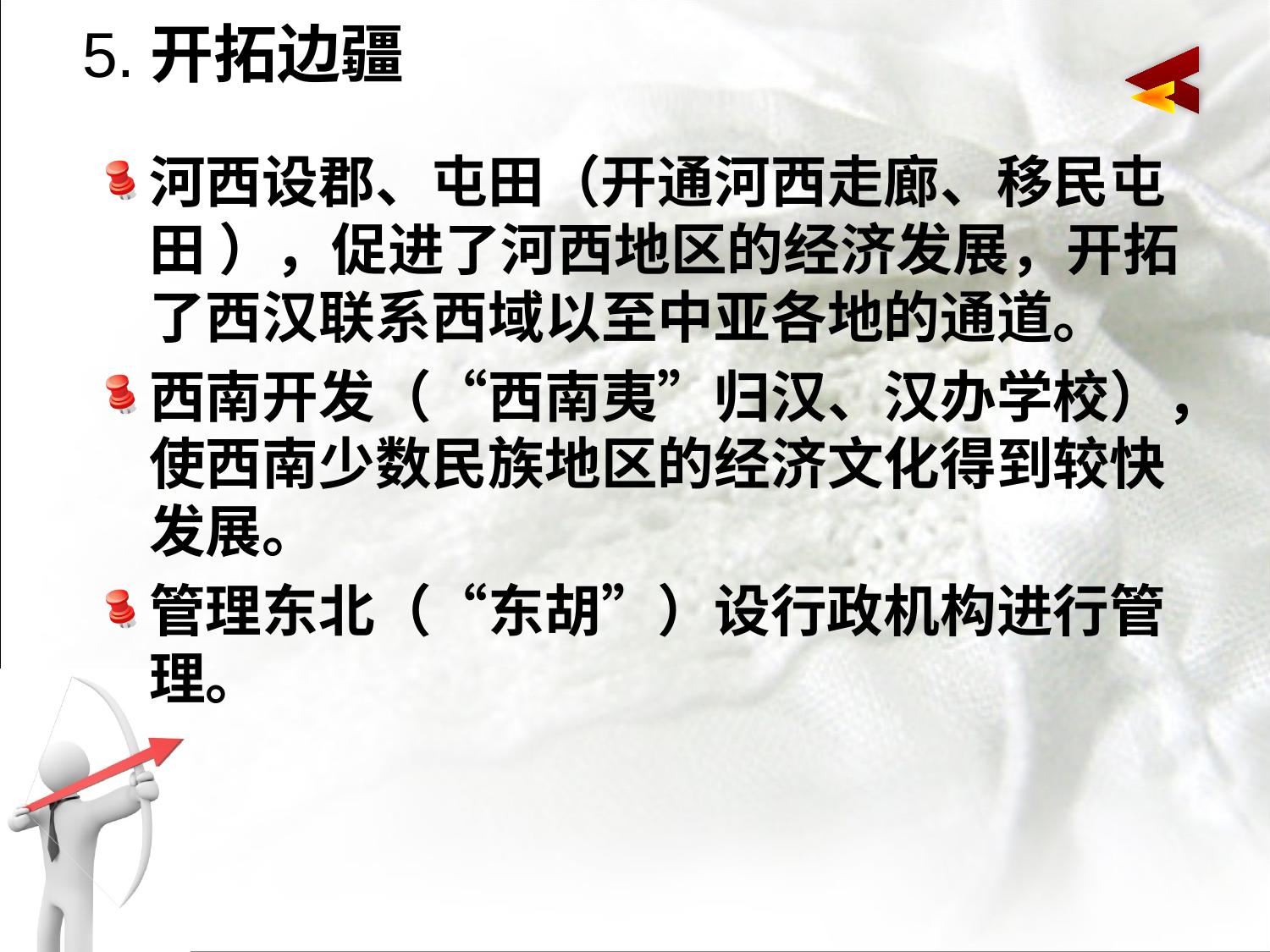

# 5.开拓边疆

河西设郡、屯田（开通河西走廊、移民屯田 ），促进了河西地区的经济发展，开拓了西汉联系西域以至中亚各地的通道。
西南开发（“西南夷”归汉、汉办学校），使西南少数民族地区的经济文化得到较快发展。
管理东北（“东胡”）设行政机构进行管理。